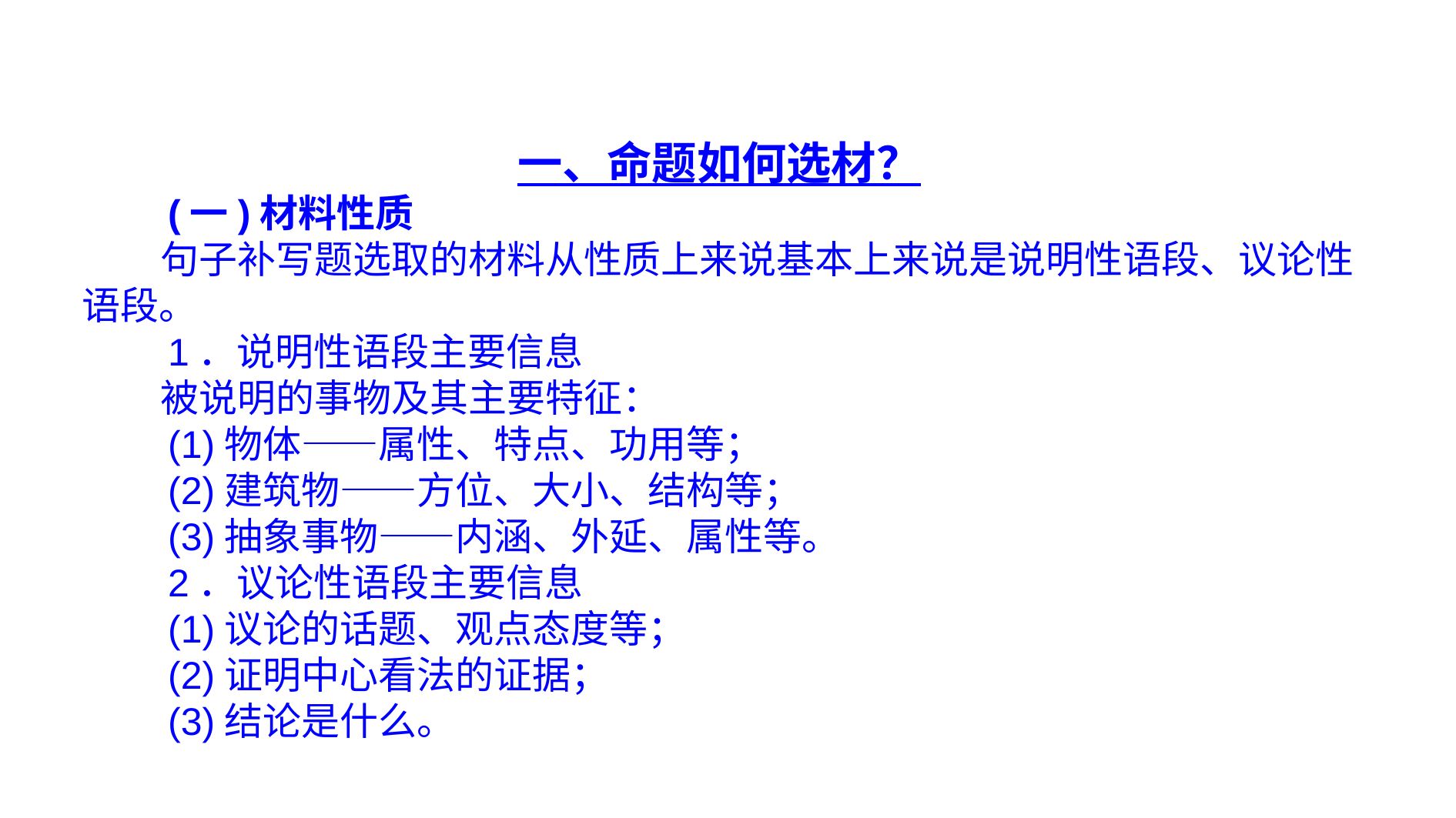

一、命题如何选材？
        (一)材料性质
        句子补写题选取的材料从性质上来说基本上来说是说明性语段、议论性语段。
        1．说明性语段主要信息
        被说明的事物及其主要特征：
        (1)物体——属性、特点、功用等；
        (2)建筑物——方位、大小、结构等；
        (3)抽象事物——内涵、外延、属性等。
        2．议论性语段主要信息
        (1)议论的话题、观点态度等；
        (2)证明中心看法的证据；
        (3)结论是什么。